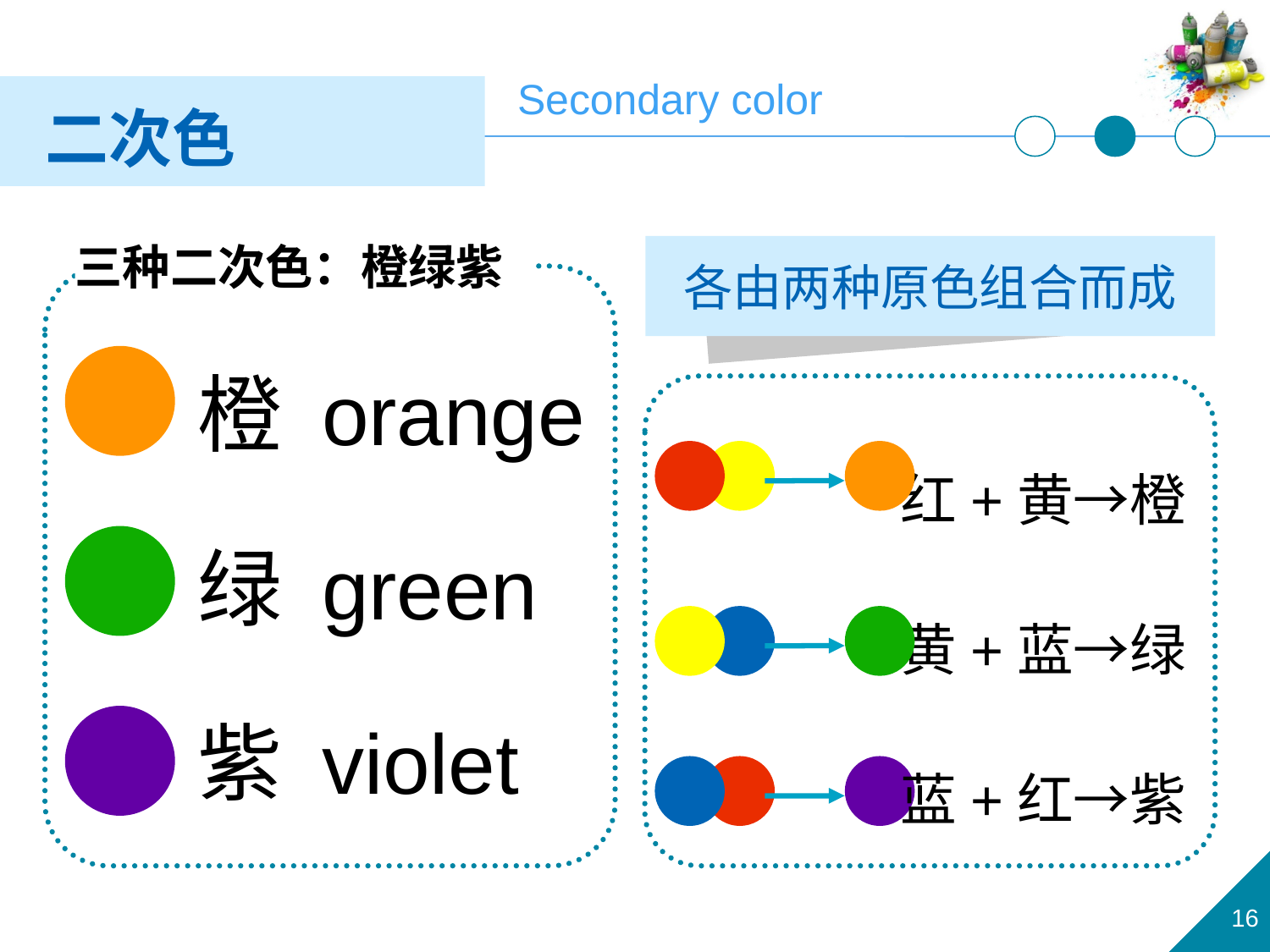

二次色
Secondary color

三种二次色：橙绿紫
各由两种原色组合而成

橙 orange
绿 green
紫 violet

红+黄→橙
黄+蓝→绿
蓝+红→紫

16